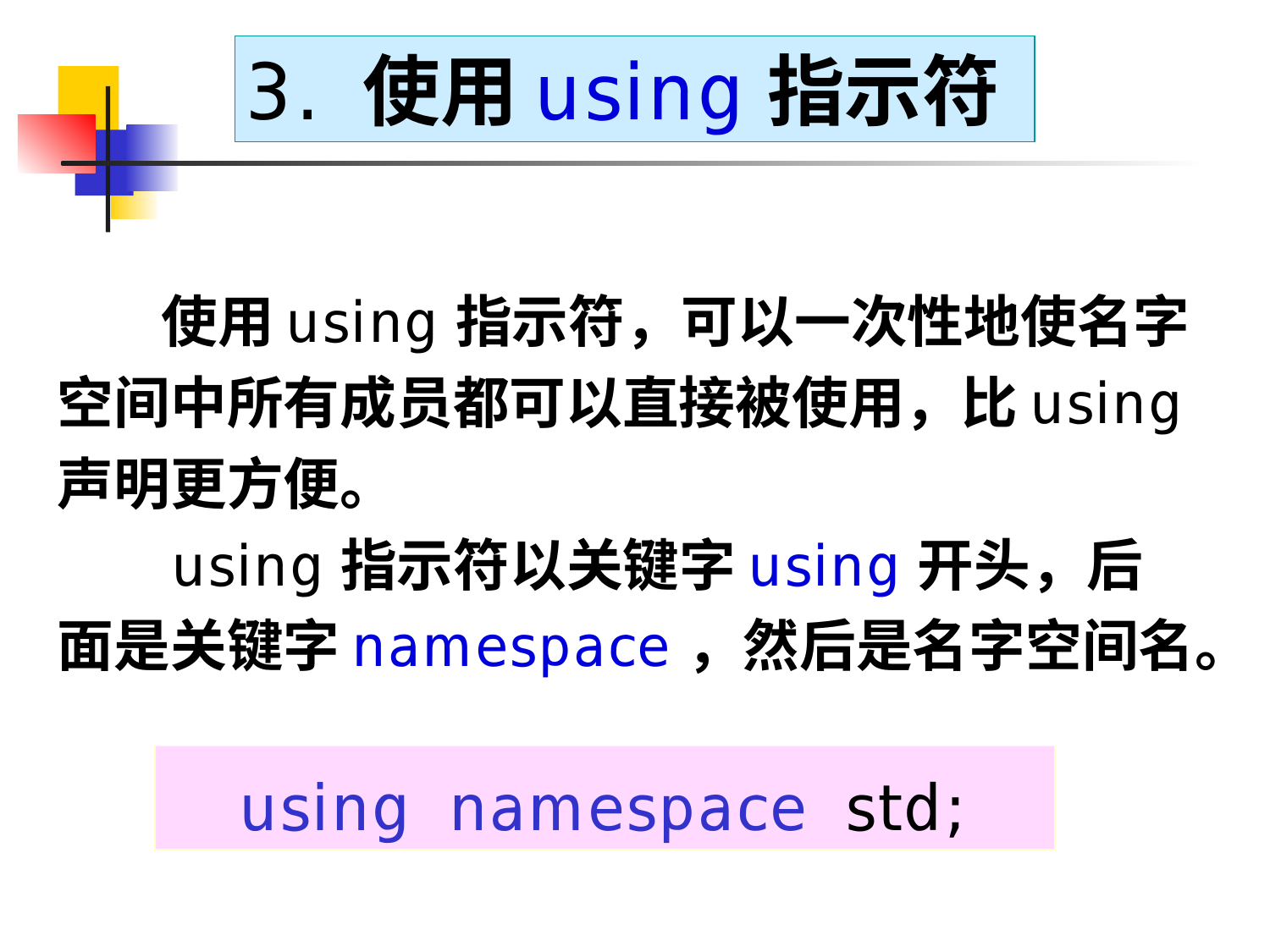

3. 使用using指示符
       使用using指示符，可以一次性地使名字空间中所有成员都可以直接被使用，比using声明更方便。
       using指示符以关键字using开头，后面是关键字namespace，然后是名字空间名。
using  namespace  std;